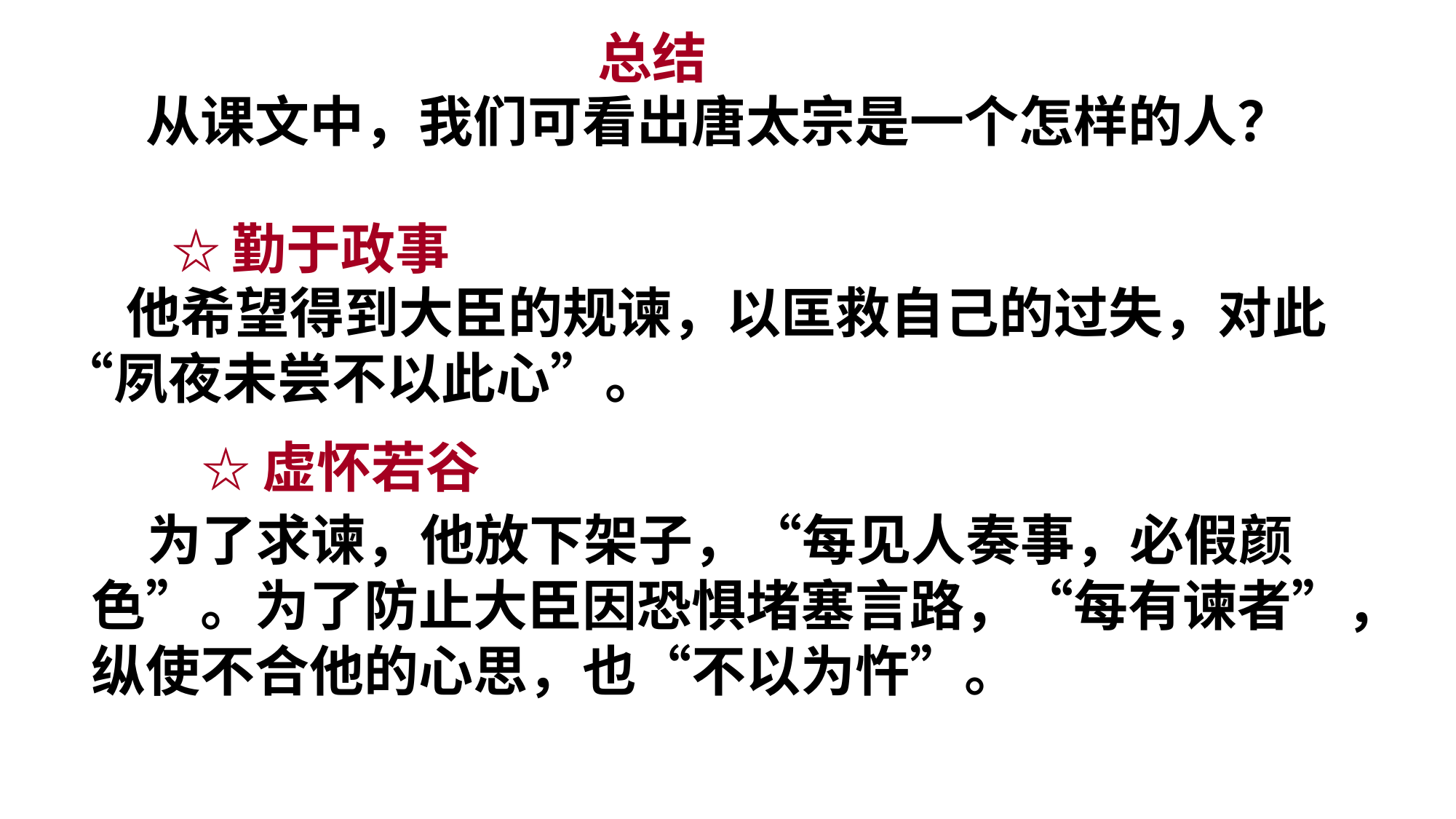

总结
   从课文中，我们可看出唐太宗是一个怎样的人？
 ☆勤于政事
     他希望得到大臣的规谏，以匡救自己的过失，对此“夙夜未尝不以此心”。
☆虚怀若谷
    为了求谏，他放下架子，“每见人奏事，必假颜色”。为了防止大臣因恐惧堵塞言路，“每有谏者”，纵使不合他的心思，也“不以为忤”。